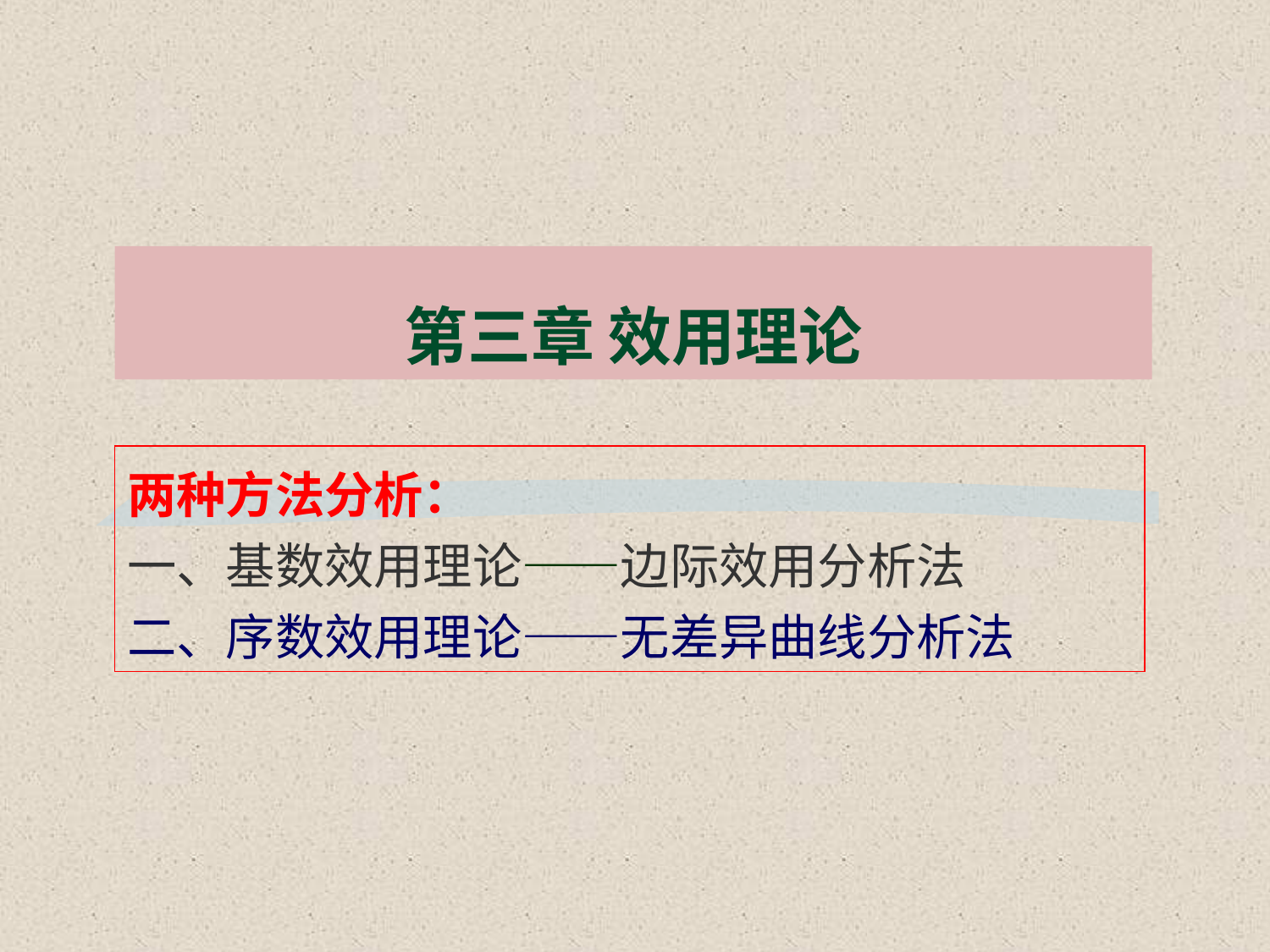

# 第三章 效用理论
两种方法分析：
一、基数效用理论——边际效用分析法
二、序数效用理论——无差异曲线分析法